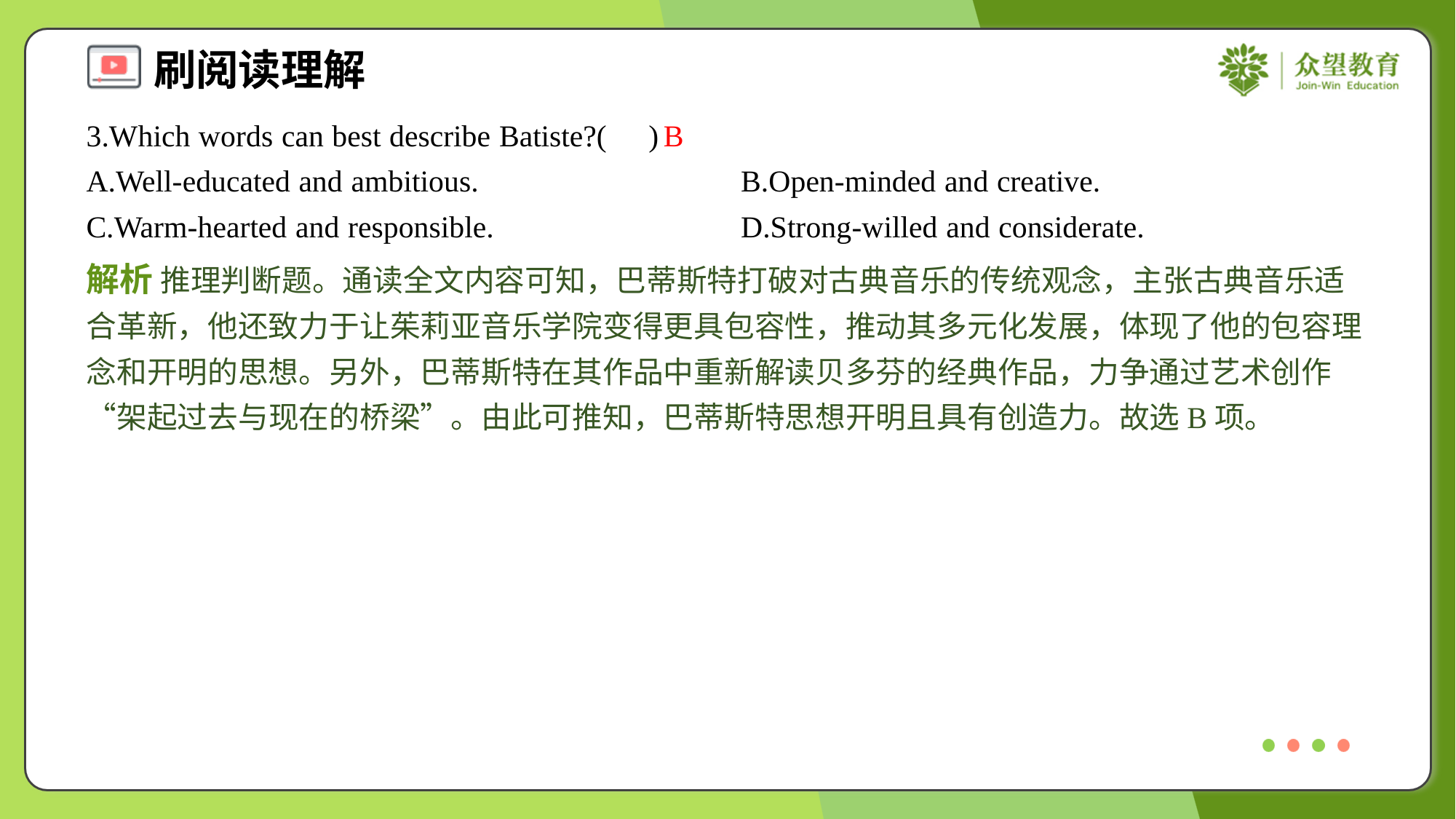

3.Which words can best describe Batiste?(     )
B
A.Well-educated and ambitious.	B.Open-minded and creative.
C.Warm-hearted and responsible.	D.Strong-willed and considerate.
解析 推理判断题。通读全文内容可知，巴蒂斯特打破对古典音乐的传统观念，主张古典音乐适合革新，他还致力于让茱莉亚音乐学院变得更具包容性，推动其多元化发展，体现了他的包容理念和开明的思想。另外，巴蒂斯特在其作品中重新解读贝多芬的经典作品，力争通过艺术创作“架起过去与现在的桥梁”。由此可推知，巴蒂斯特思想开明且具有创造力。故选B项。